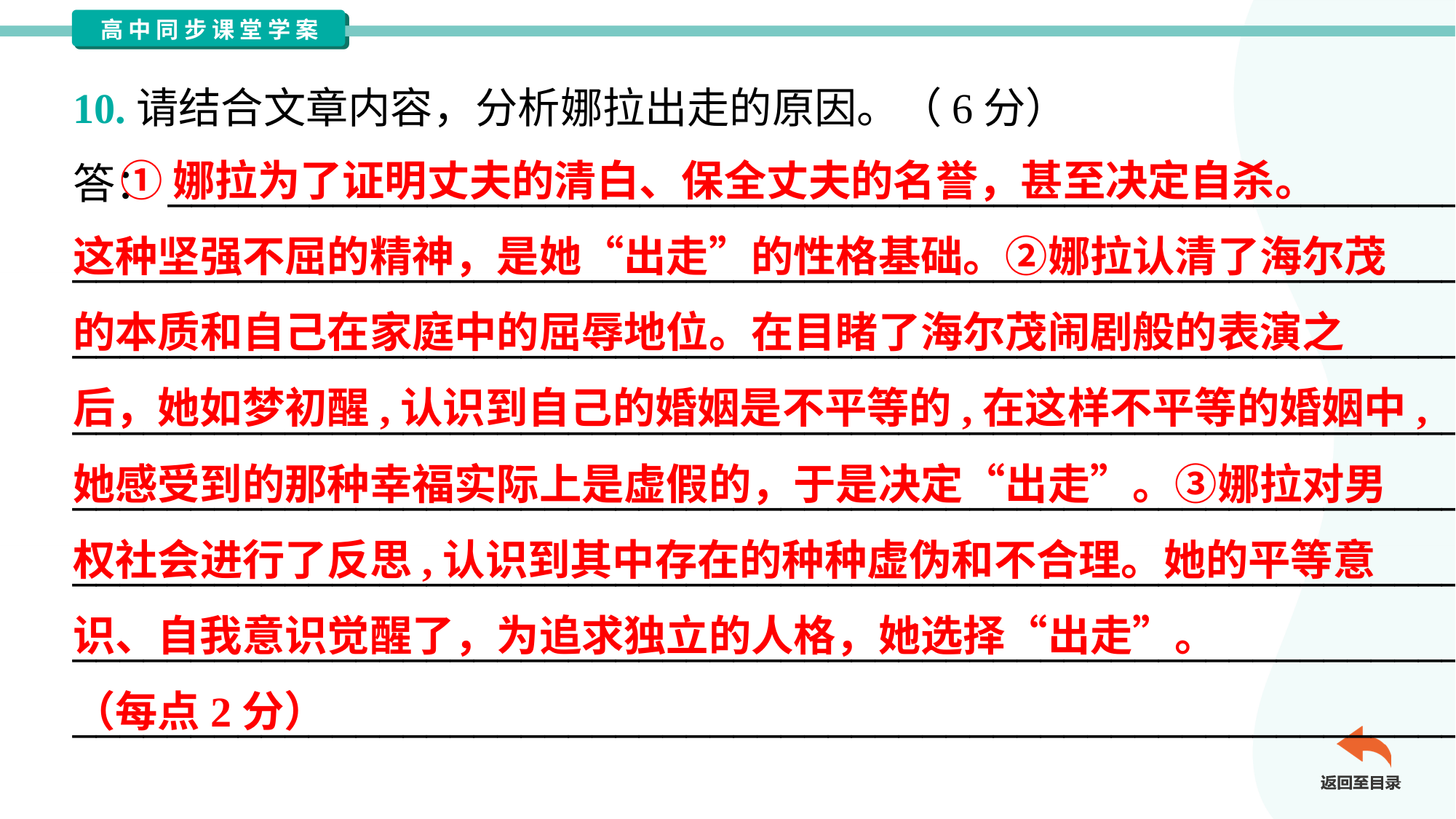

10.请结合文章内容，分析娜拉出走的原因。（6分）
答：_________________________________________________________
_____________________________________________________________
_____________________________________________________________
_____________________________________________________________
_____________________________________________________________
_____________________________________________________________
_____________________________________________________________
_____________________________________________________________
     ①娜拉为了证明丈夫的清白、保全丈夫的名誉，甚至决定自杀。
这种坚强不屈的精神，是她“出走”的性格基础。②娜拉认清了海尔茂
的本质和自己在家庭中的屈辱地位。在目睹了海尔茂闹剧般的表演之
后，她如梦初醒,认识到自己的婚姻是不平等的,在这样不平等的婚姻中,
她感受到的那种幸福实际上是虚假的，于是决定“出走”。③娜拉对男
权社会进行了反思,认识到其中存在的种种虚伪和不合理。她的平等意
识、自我意识觉醒了，为追求独立的人格，她选择“出走”。
（每点2分）